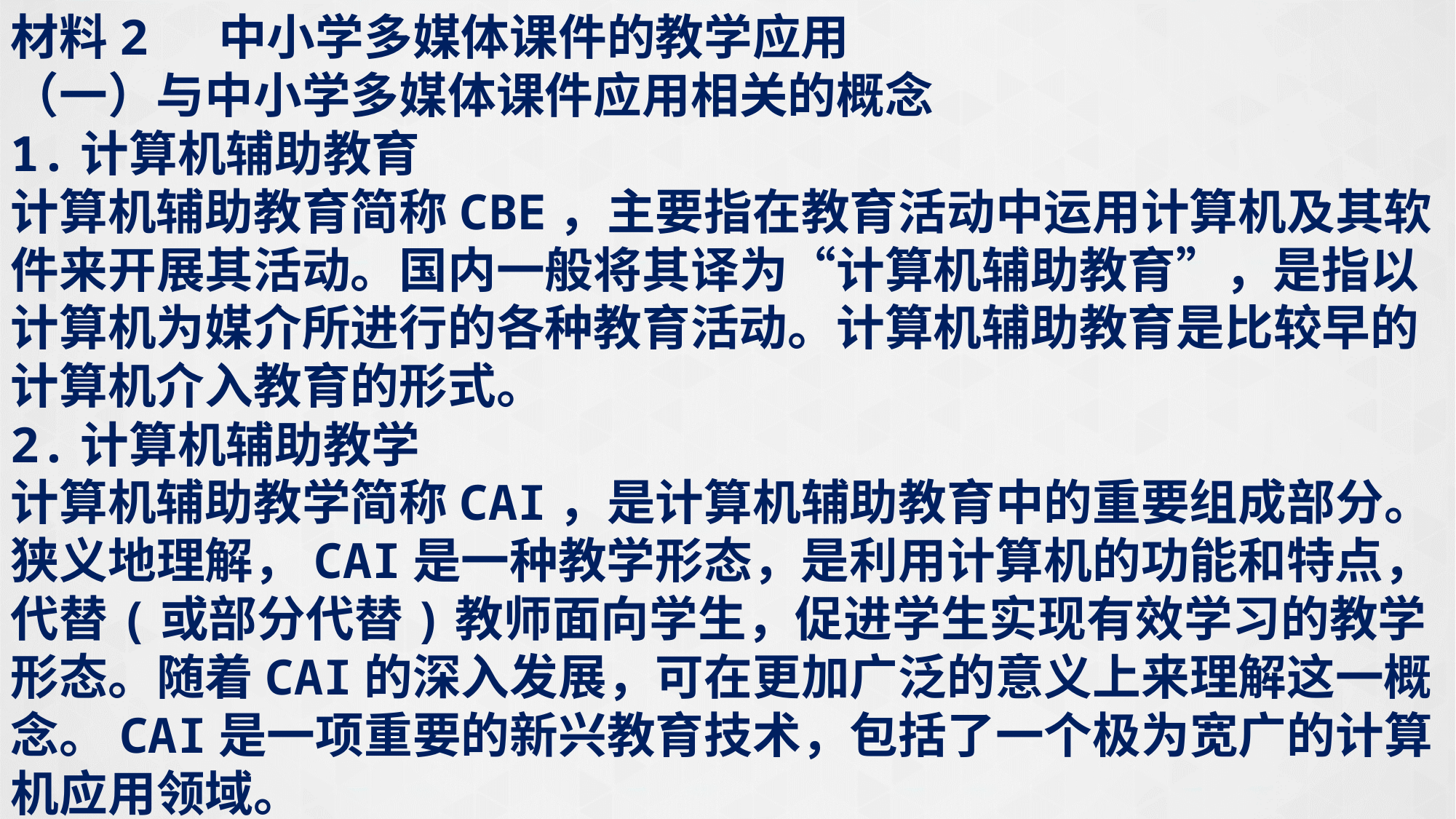

材料2  中小学多媒体课件的教学应用
（一）与中小学多媒体课件应用相关的概念
1.计算机辅助教育
计算机辅助教育简称CBE，主要指在教育活动中运用计算机及其软件来开展其活动。国内一般将其译为“计算机辅助教育”，是指以计算机为媒介所进行的各种教育活动。计算机辅助教育是比较早的计算机介入教育的形式。
2.计算机辅助教学
计算机辅助教学简称CAI，是计算机辅助教育中的重要组成部分。狭义地理解，CAI是一种教学形态，是利用计算机的功能和特点，代替(或部分代替)教师面向学生，促进学生实现有效学习的教学形态。随着CAI的深入发展，可在更加广泛的意义上来理解这一概念。CAI是一项重要的新兴教育技术，包括了一个极为宽广的计算机应用领域。